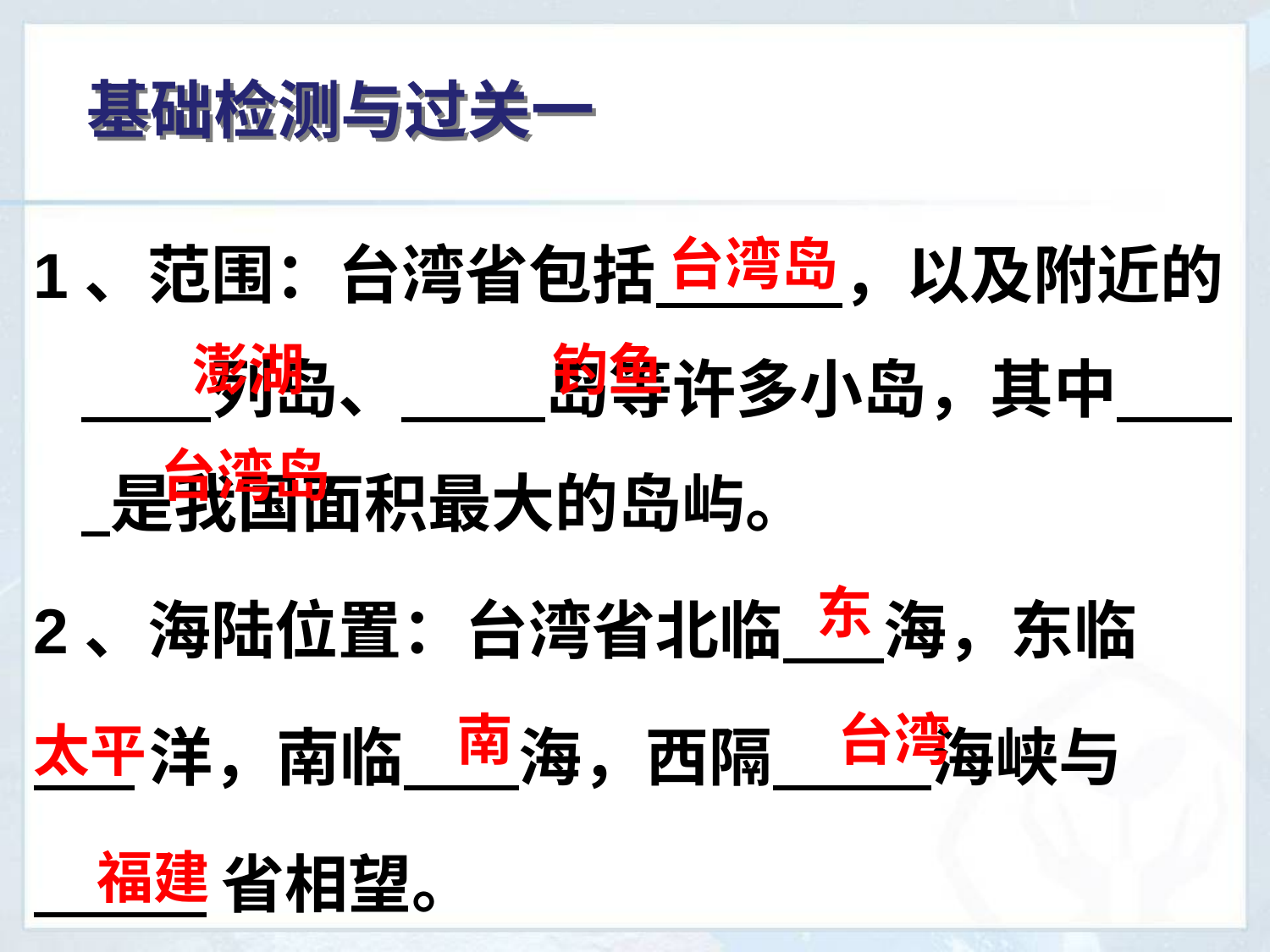

基础检测与过关一
1、范围：台湾省包括             ，以及附近的          列岛、          岛等许多小岛，其中           是我国面积最大的岛屿。
2、海陆位置：台湾省北临       海，东临
       洋，南临        海，西隔           海峡与
            省相望。
台湾岛
澎湖
钓鱼
台湾岛
东
南
台湾
太平
福建